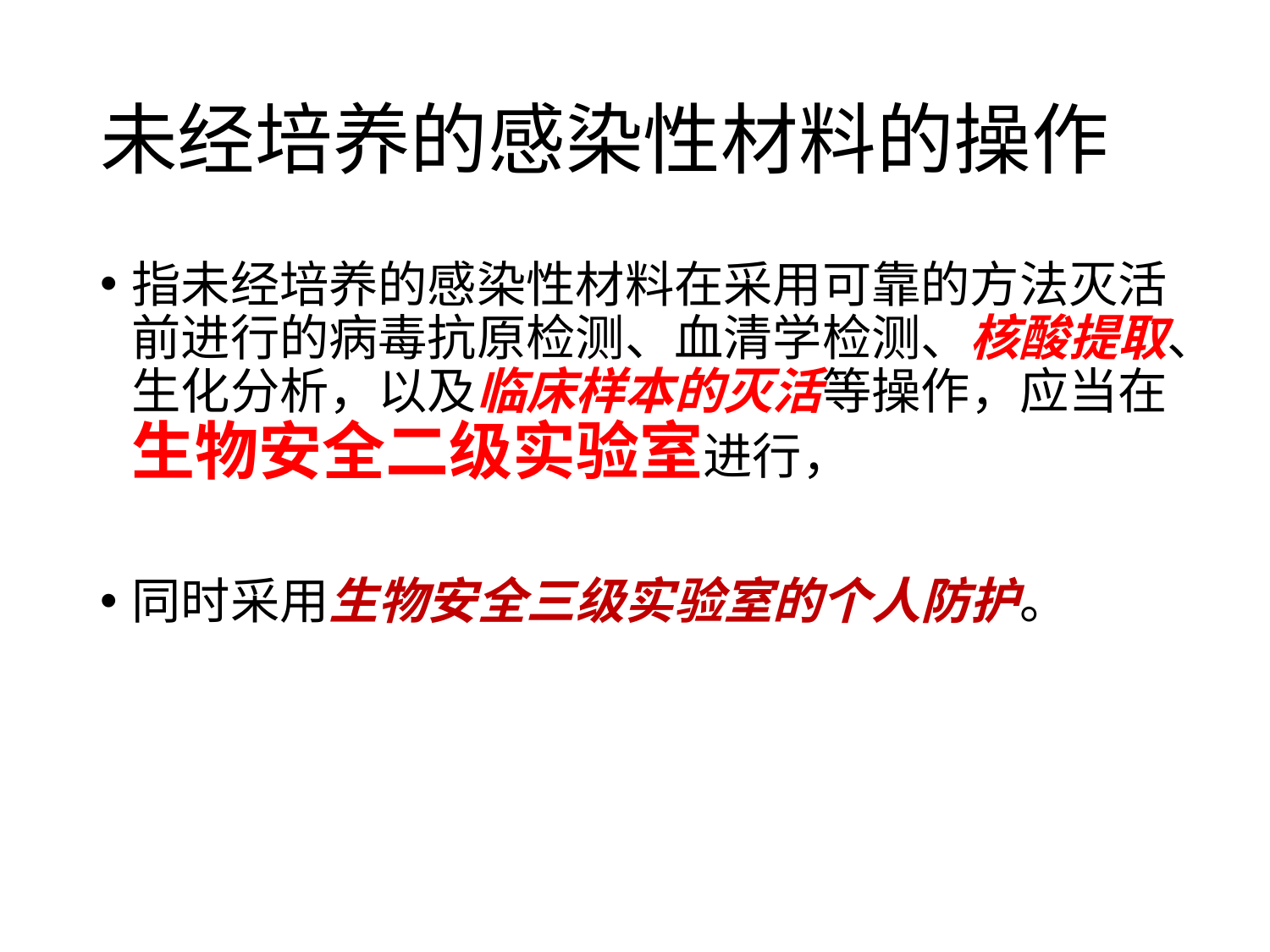

# 未经培养的感染性材料的操作
指未经培养的感染性材料在采用可靠的方法灭活前进行的病毒抗原检测、血清学检测、核酸提取、生化分析，以及临床样本的灭活等操作，应当在生物安全二级实验室进行，

同时采用生物安全三级实验室的个人防护。